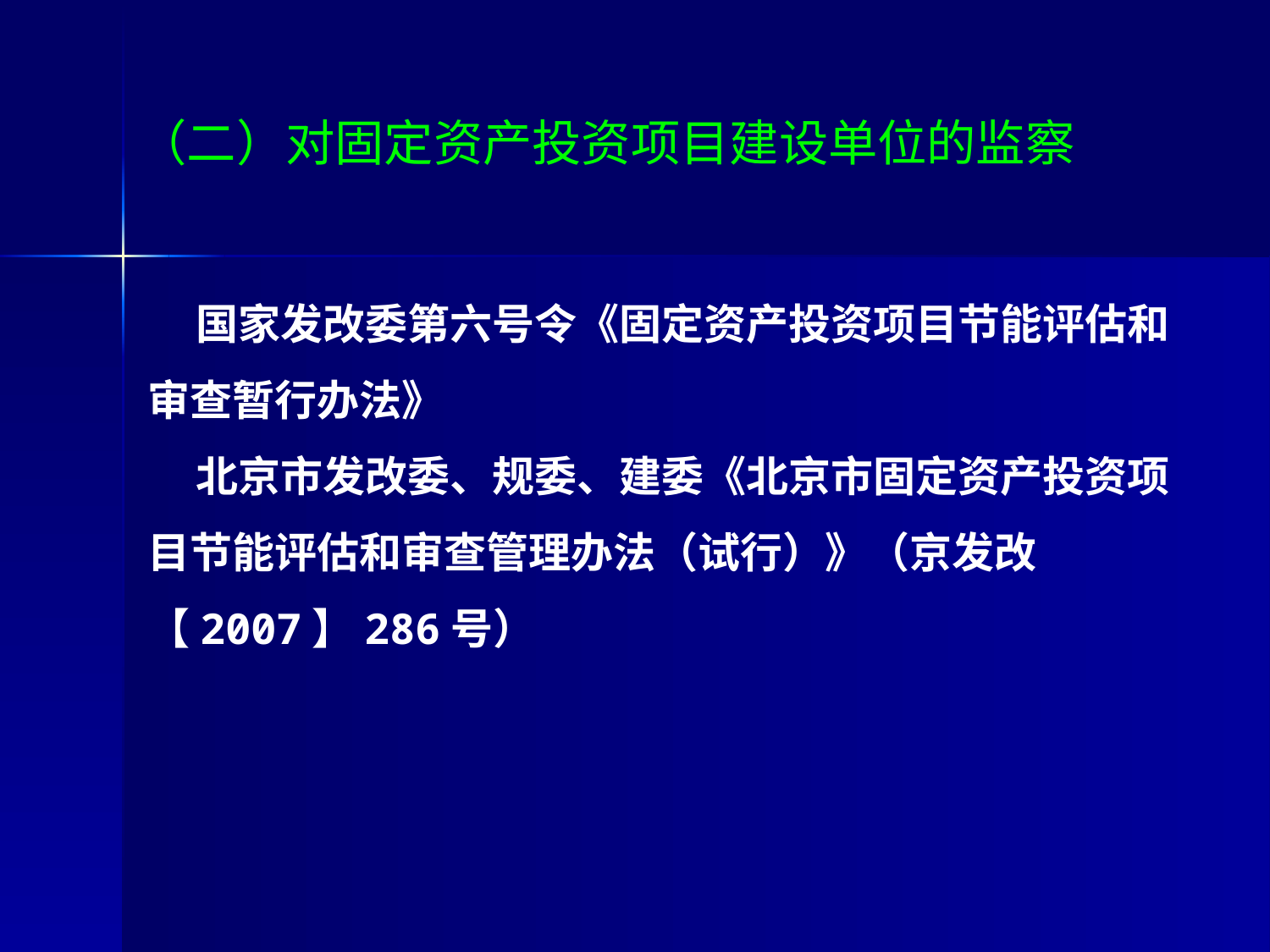

# （二）对固定资产投资项目建设单位的监察
    国家发改委第六号令《固定资产投资项目节能评估和审查暂行办法》
    北京市发改委、规委、建委《北京市固定资产投资项目节能评估和审查管理办法（试行）》（京发改【2007】286号）